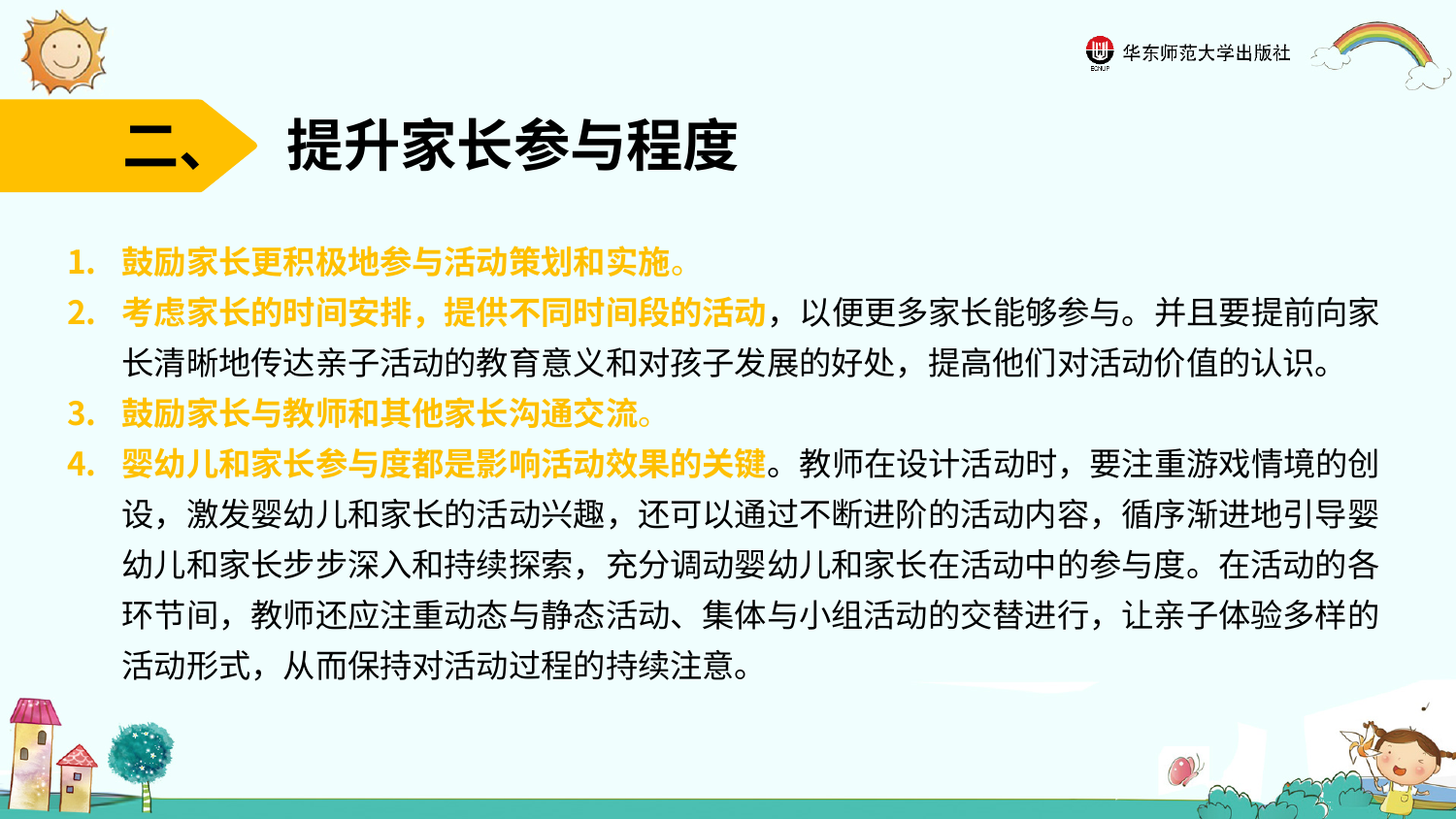

二、    提升家长参与程度
鼓励家长更积极地参与活动策划和实施。
考虑家长的时间安排，提供不同时间段的活动，以便更多家长能够参与。并且要提前向家长清晰地传达亲子活动的教育意义和对孩子发展的好处，提高他们对活动价值的认识。
鼓励家长与教师和其他家长沟通交流。
婴幼儿和家长参与度都是影响活动效果的关键。教师在设计活动时，要注重游戏情境的创设，激发婴幼儿和家长的活动兴趣，还可以通过不断进阶的活动内容，循序渐进地引导婴幼儿和家长步步深入和持续探索，充分调动婴幼儿和家长在活动中的参与度。在活动的各环节间，教师还应注重动态与静态活动、集体与小组活动的交替进行，让亲子体验多样的活动形式，从而保持对活动过程的持续注意。